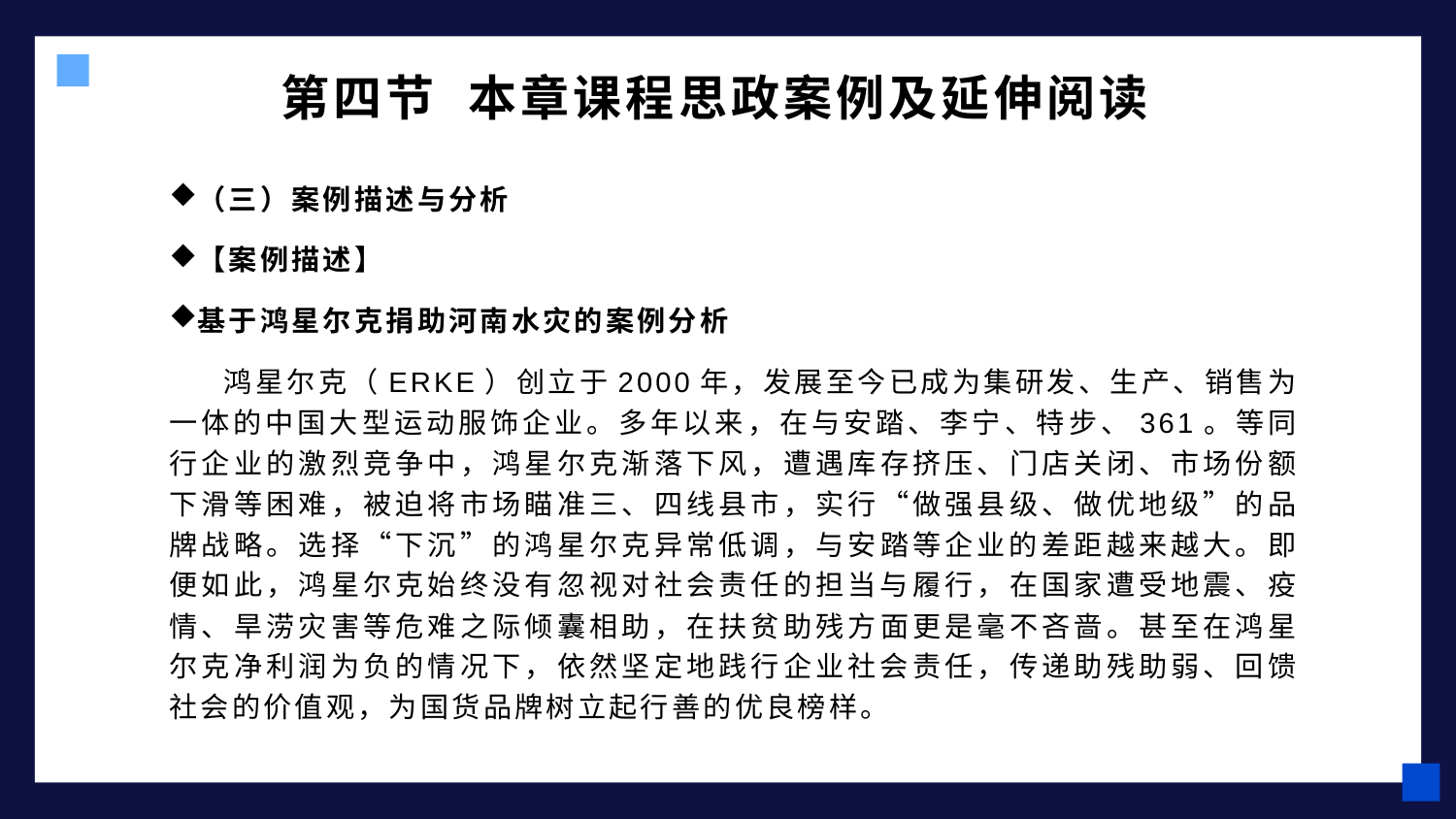

# 第四节  本章课程思政案例及延伸阅读
（三）案例描述与分析
【案例描述】
基于鸿星尔克捐助河南水灾的案例分析
     鸿星尔克（ERKE）创立于2000年，发展至今已成为集研发、生产、销售为一体的中国大型运动服饰企业。多年以来，在与安踏、李宁、特步、361。等同行企业的激烈竞争中，鸿星尔克渐落下风，遭遇库存挤压、门店关闭、市场份额下滑等困难，被迫将市场瞄准三、四线县市，实行“做强县级、做优地级”的品牌战略。选择“下沉”的鸿星尔克异常低调，与安踏等企业的差距越来越大。即便如此，鸿星尔克始终没有忽视对社会责任的担当与履行，在国家遭受地震、疫情、旱涝灾害等危难之际倾囊相助，在扶贫助残方面更是毫不吝啬。甚至在鸿星尔克净利润为负的情况下，依然坚定地践行企业社会责任，传递助残助弱、回馈社会的价值观，为国货品牌树立起行善的优良榜样。